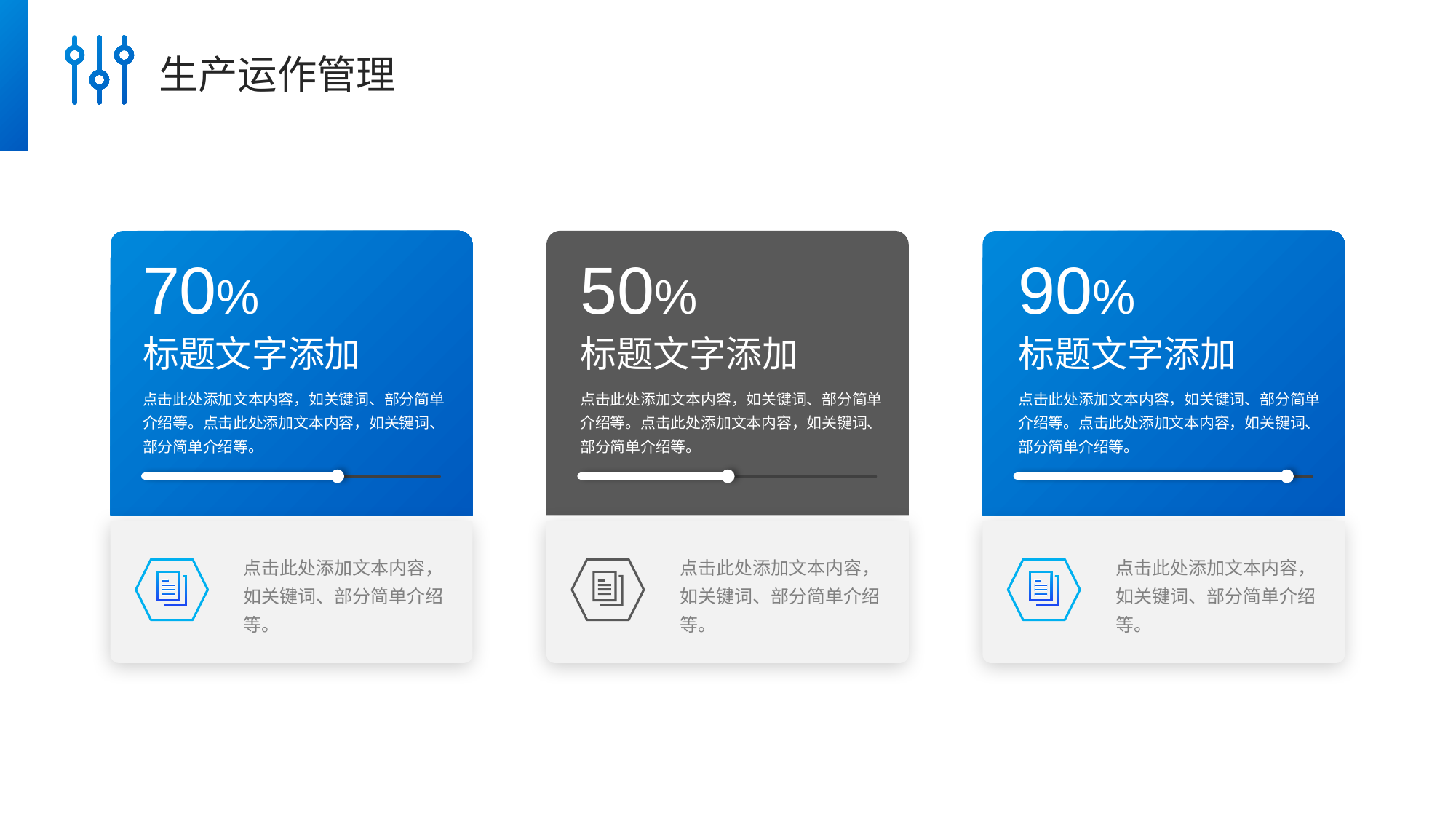

生产运作管理

70%
50%
90%
标题文字添加
标题文字添加
标题文字添加
点击此处添加文本内容，如关键词、部分简单介绍等。点击此处添加文本内容，如关键词、部分简单介绍等。
点击此处添加文本内容，如关键词、部分简单介绍等。点击此处添加文本内容，如关键词、部分简单介绍等。
点击此处添加文本内容，如关键词、部分简单介绍等。点击此处添加文本内容，如关键词、部分简单介绍等。

点击此处添加文本内容，如关键词、部分简单介绍等。
点击此处添加文本内容，如关键词、部分简单介绍等。
点击此处添加文本内容，如关键词、部分简单介绍等。